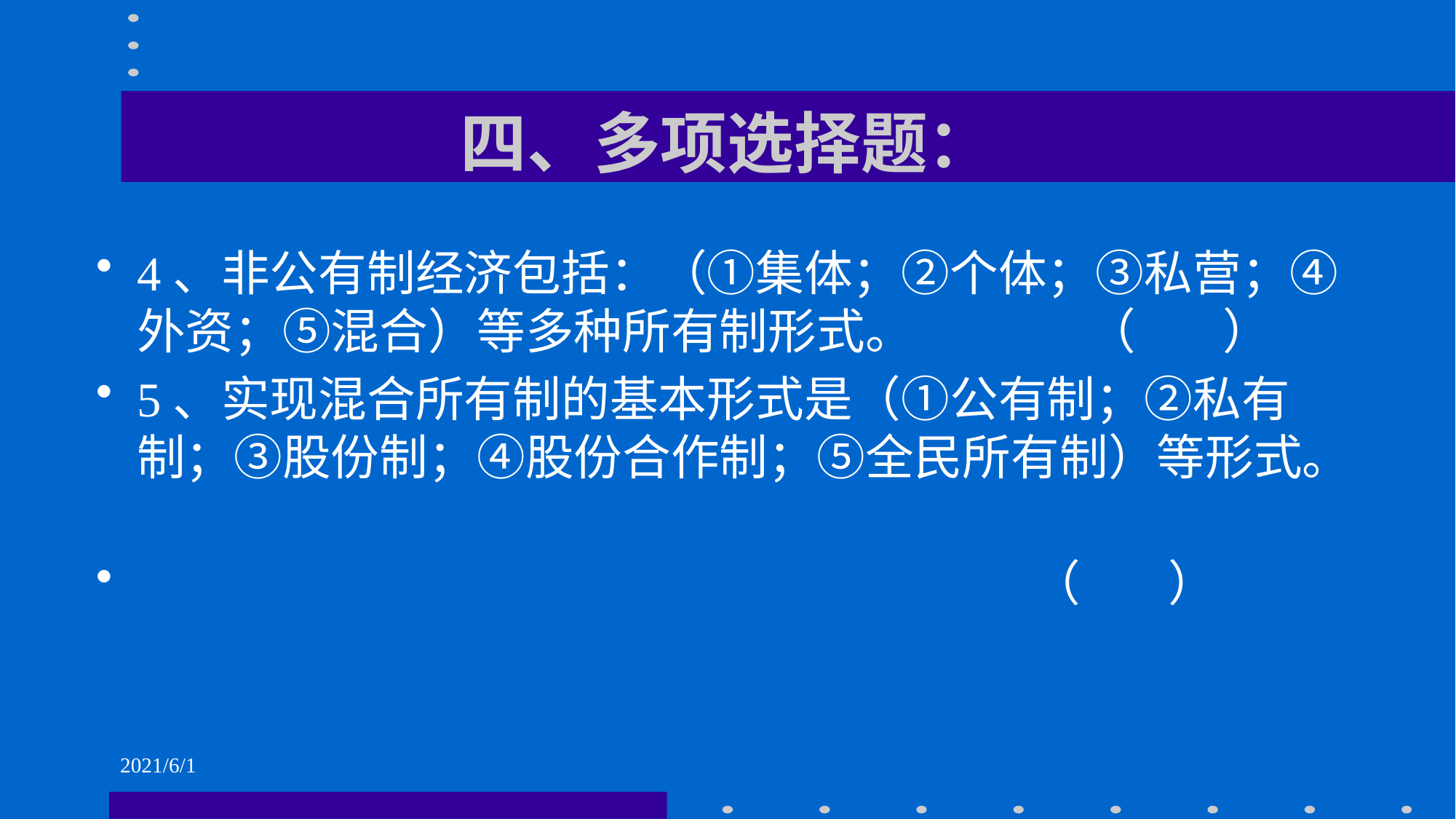

# 四、多项选择题：
4、非公有制经济包括：（①集体；②个体；③私营；④外资；⑤混合）等多种所有制形式。                （        ）
5、实现混合所有制的基本形式是（①公有制；②私有制；③股份制；④股份合作制；⑤全民所有制）等形式。
                                                                                 （        ）
2021/6/1